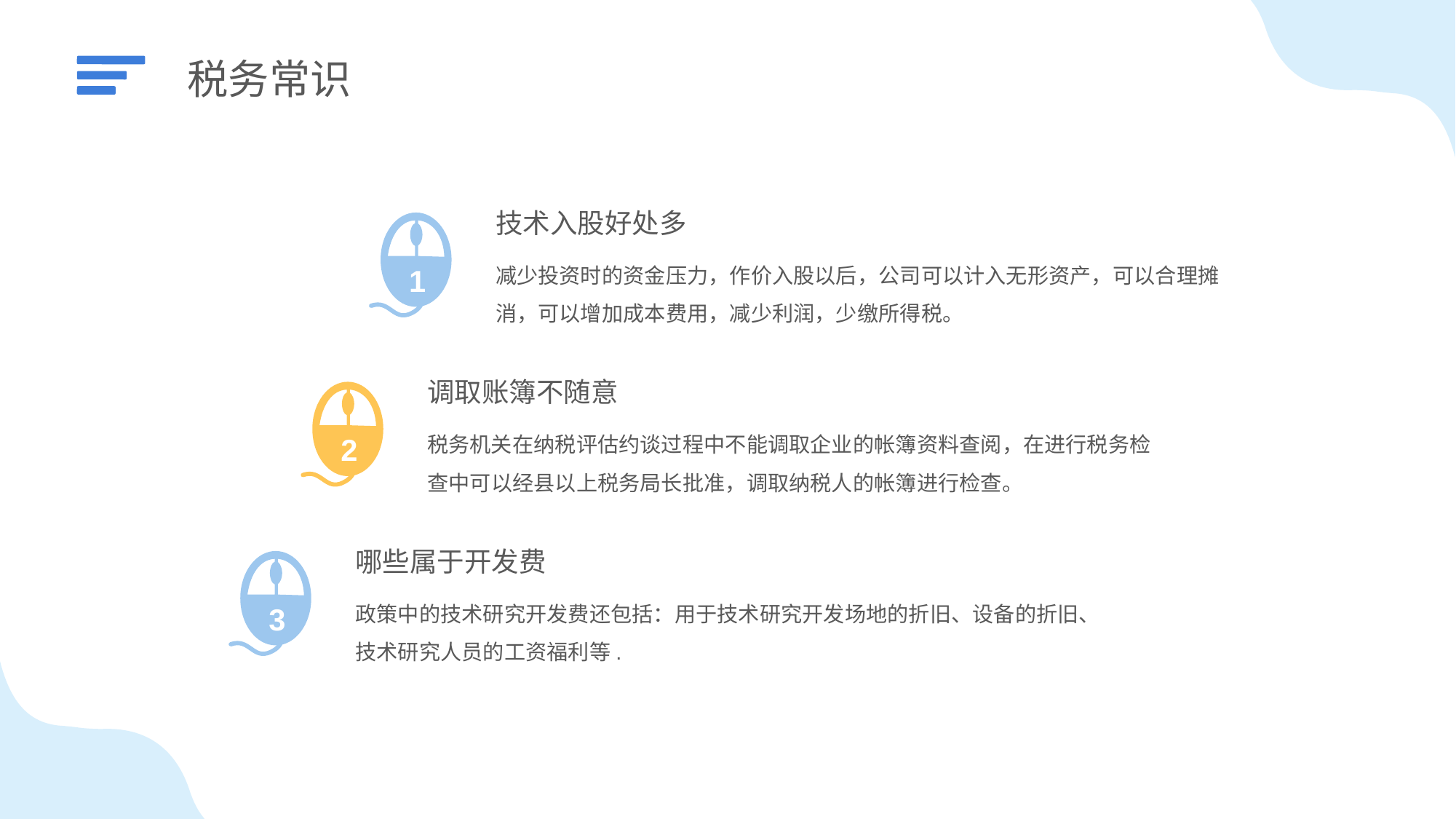

税务常识

技术入股好处多
减少投资时的资金压力，作价入股以后，公司可以计入无形资产，可以合理摊消，可以增加成本费用，减少利润，少缴所得税。

1
调取账簿不随意
税务机关在纳税评估约谈过程中不能调取企业的帐簿资料查阅，在进行税务检查中可以经县以上税务局长批准，调取纳税人的帐簿进行检查。

2
哪些属于开发费
政策中的技术研究开发费还包括：用于技术研究开发场地的折旧、设备的折旧、技术研究人员的工资福利等.

3